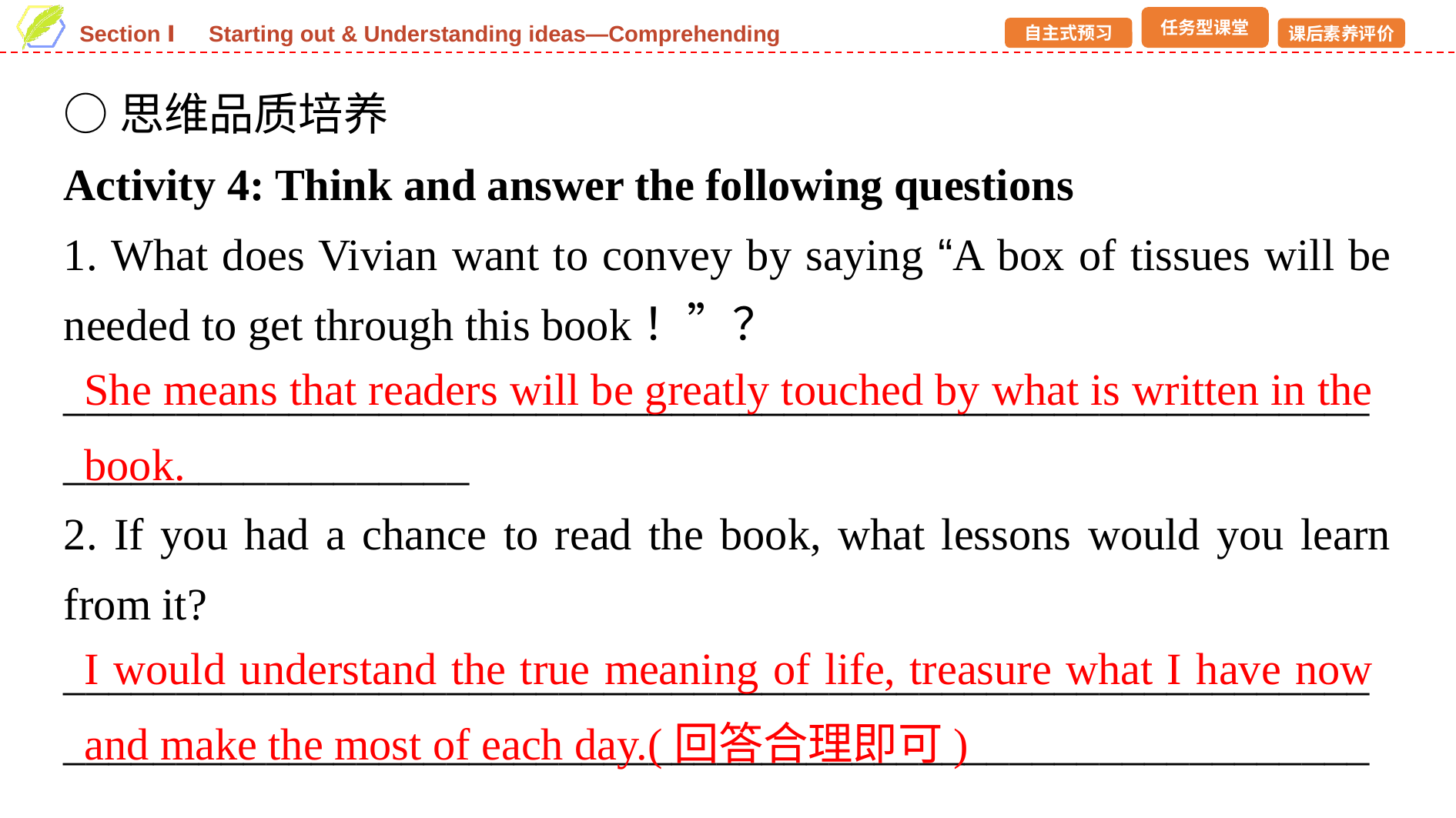

○思维品质培养
Activity 4: Think and answer the following questions
1. What does Vivian want to convey by saying “A box of tissues will be needed to get through this book！”？
____________________________________________________________________________
2. If you had a chance to read the book, what lessons would you learn from it?
______________________________________________________________________________________________________________________
She means that readers will be greatly touched by what is written in the book.
I would understand the true meaning of life, treasure what I have now and make the most of each day.(回答合理即可)